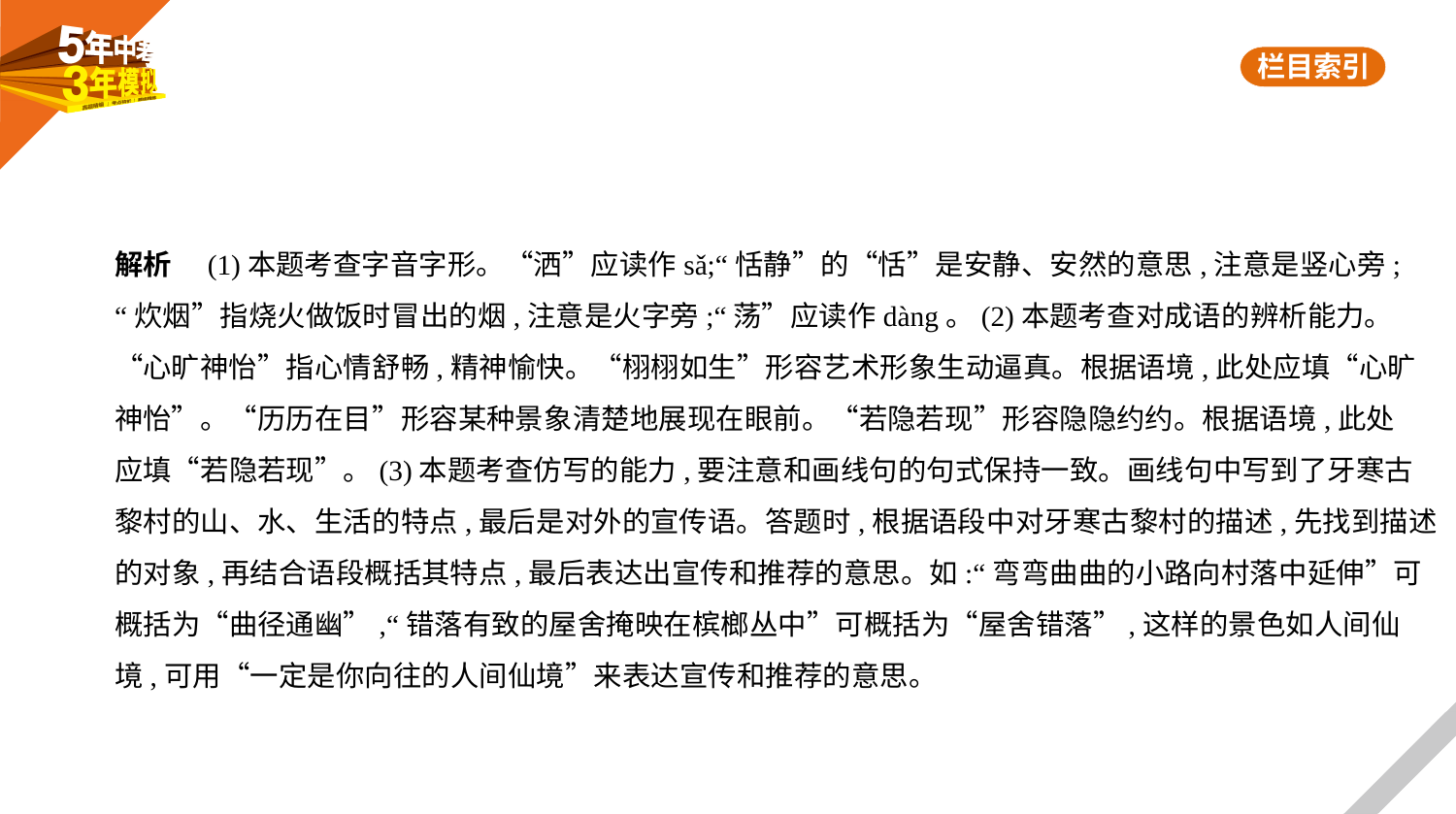

解析　(1)本题考查字音字形。“洒”应读作sǎ;“恬静”的“恬”是安静、安然的意思,注意是竖心旁;
“炊烟”指烧火做饭时冒出的烟,注意是火字旁;“荡”应读作dàng。(2)本题考查对成语的辨析能力。
“心旷神怡”指心情舒畅,精神愉快。“栩栩如生”形容艺术形象生动逼真。根据语境,此处应填“心旷
神怡”。“历历在目”形容某种景象清楚地展现在眼前。“若隐若现”形容隐隐约约。根据语境,此处
应填“若隐若现”。(3)本题考查仿写的能力,要注意和画线句的句式保持一致。画线句中写到了牙寒古
黎村的山、水、生活的特点,最后是对外的宣传语。答题时,根据语段中对牙寒古黎村的描述,先找到描述
的对象,再结合语段概括其特点,最后表达出宣传和推荐的意思。如:“弯弯曲曲的小路向村落中延伸”可
概括为“曲径通幽”,“错落有致的屋舍掩映在槟榔丛中”可概括为“屋舍错落”,这样的景色如人间仙
境,可用“一定是你向往的人间仙境”来表达宣传和推荐的意思。